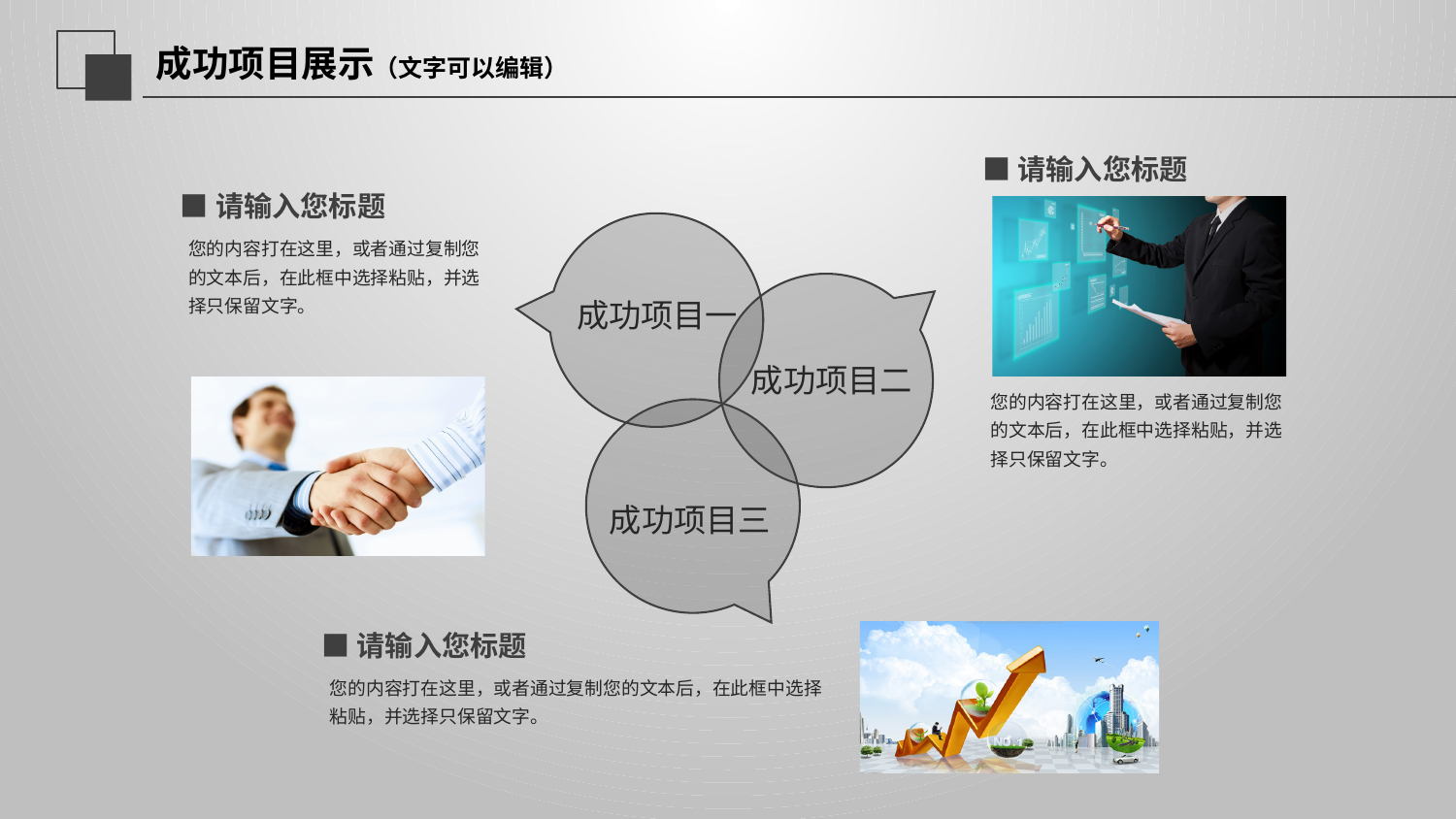

延迟符
# 成功项目展示（文字可以编辑）
■请输入您标题
■请输入您标题

您的内容打在这里，或者通过复制您的文本后，在此框中选择粘贴，并选择只保留文字。

成功项目一
成功项目二

您的内容打在这里，或者通过复制您的文本后，在此框中选择粘贴，并选择只保留文字。

成功项目三

■请输入您标题
您的内容打在这里，或者通过复制您的文本后，在此框中选择粘贴，并选择只保留文字。